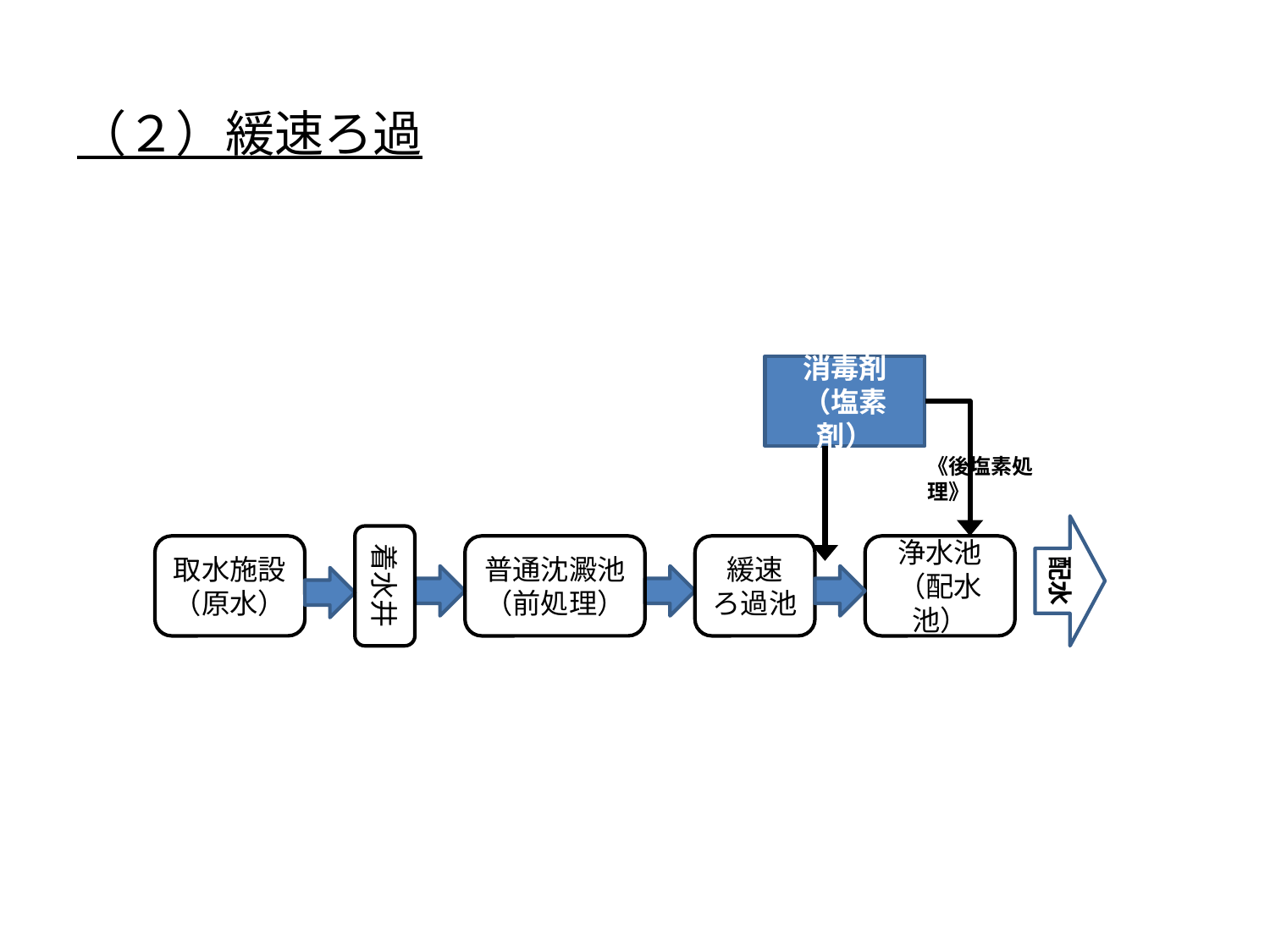

（２）緩速ろ過
消毒剤
（塩素剤）
《後塩素処理》
配水
着水井
取水施設
（原水）
普通沈澱池
（前処理）
緩速
ろ過池
浄水池
（配水池）